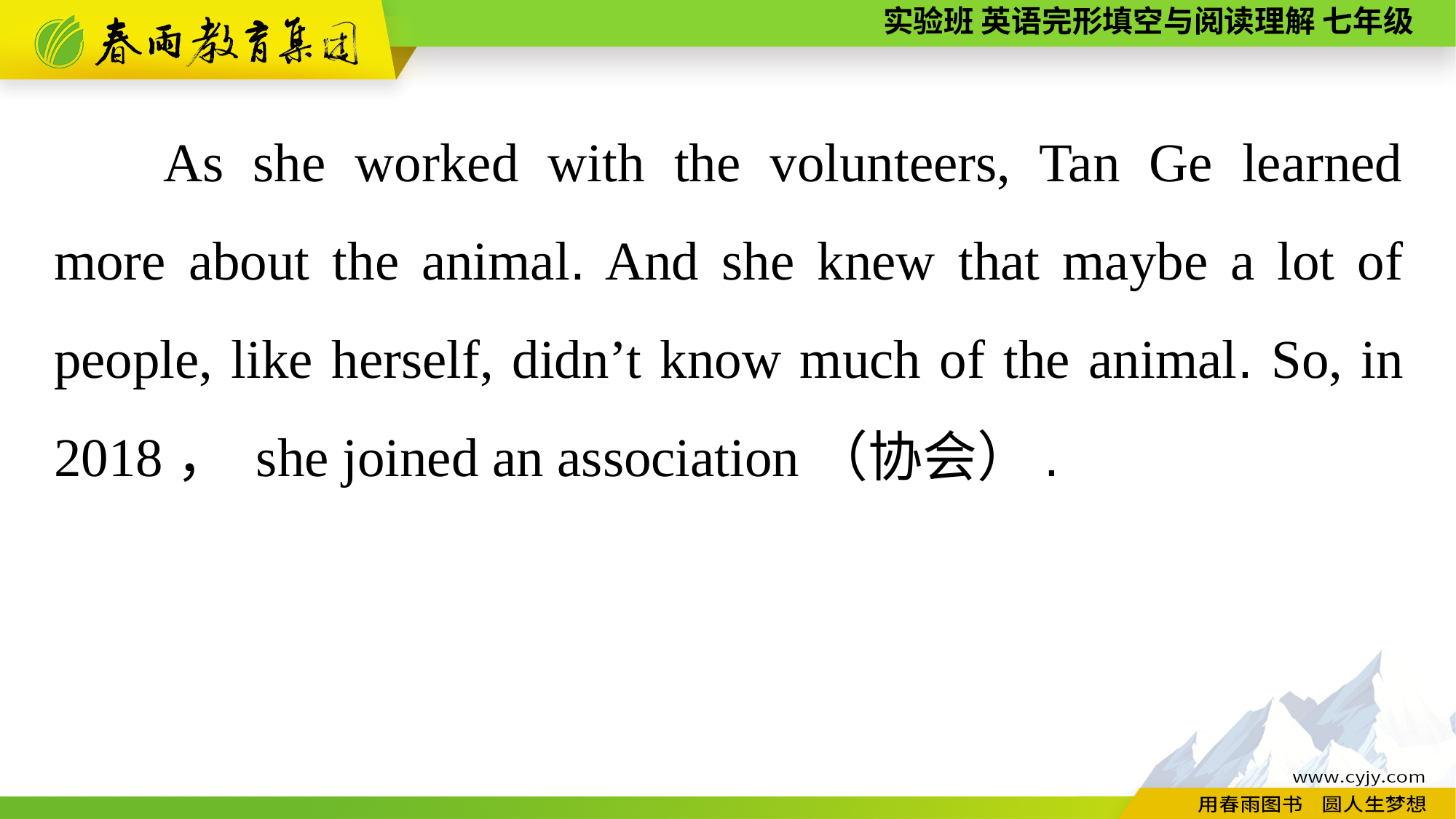

As she worked with the volunteers, Tan Ge learned more about the animal. And she knew that maybe a lot of people, like herself, didn’t know much of the animal. So, in 2018， she joined an association（协会）.